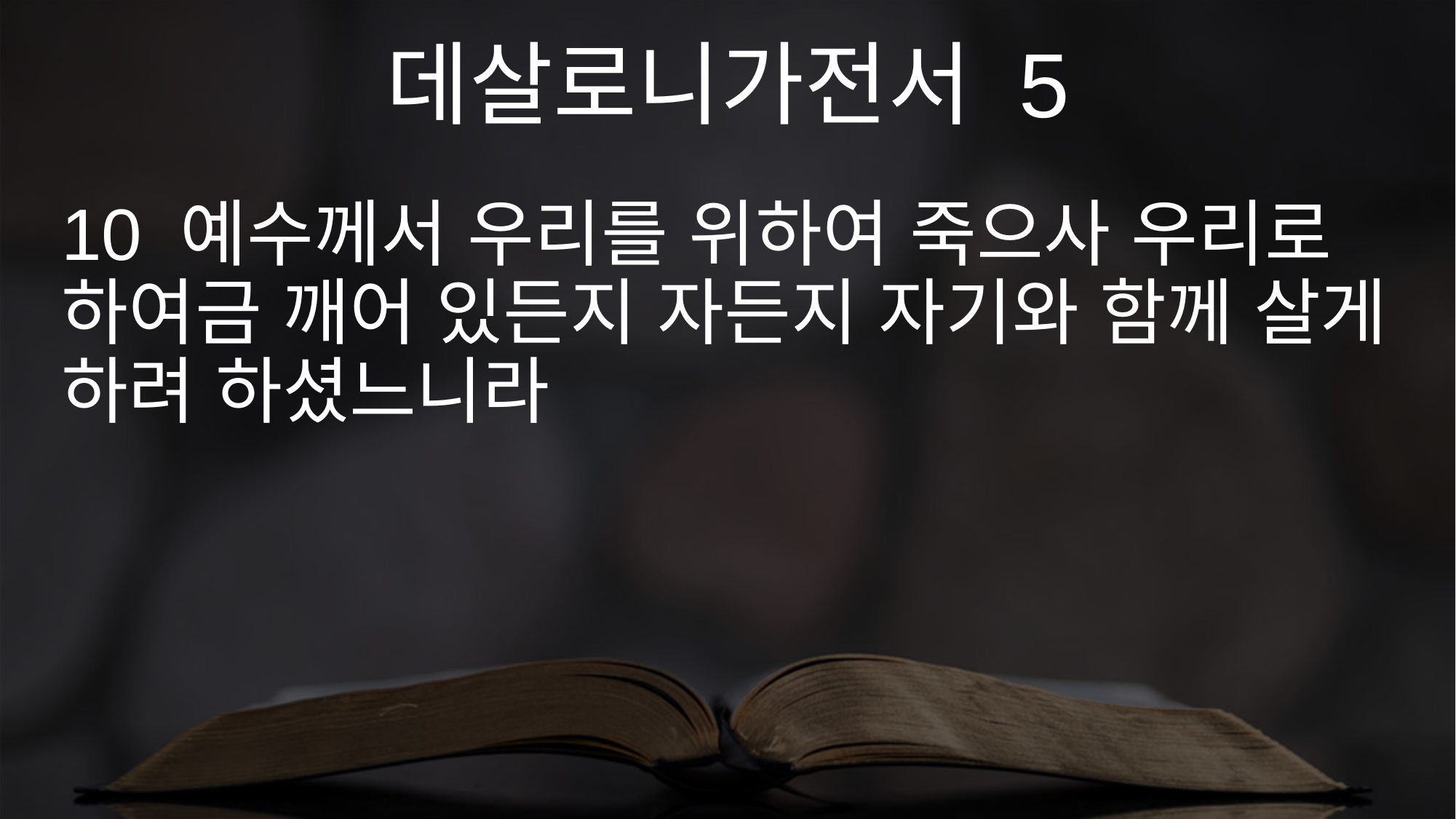

데살로니가전서 5
10 예수께서 우리를 위하여 죽으사 우리로 하여금 깨어 있든지 자든지 자기와 함께 살게 하려 하셨느니라